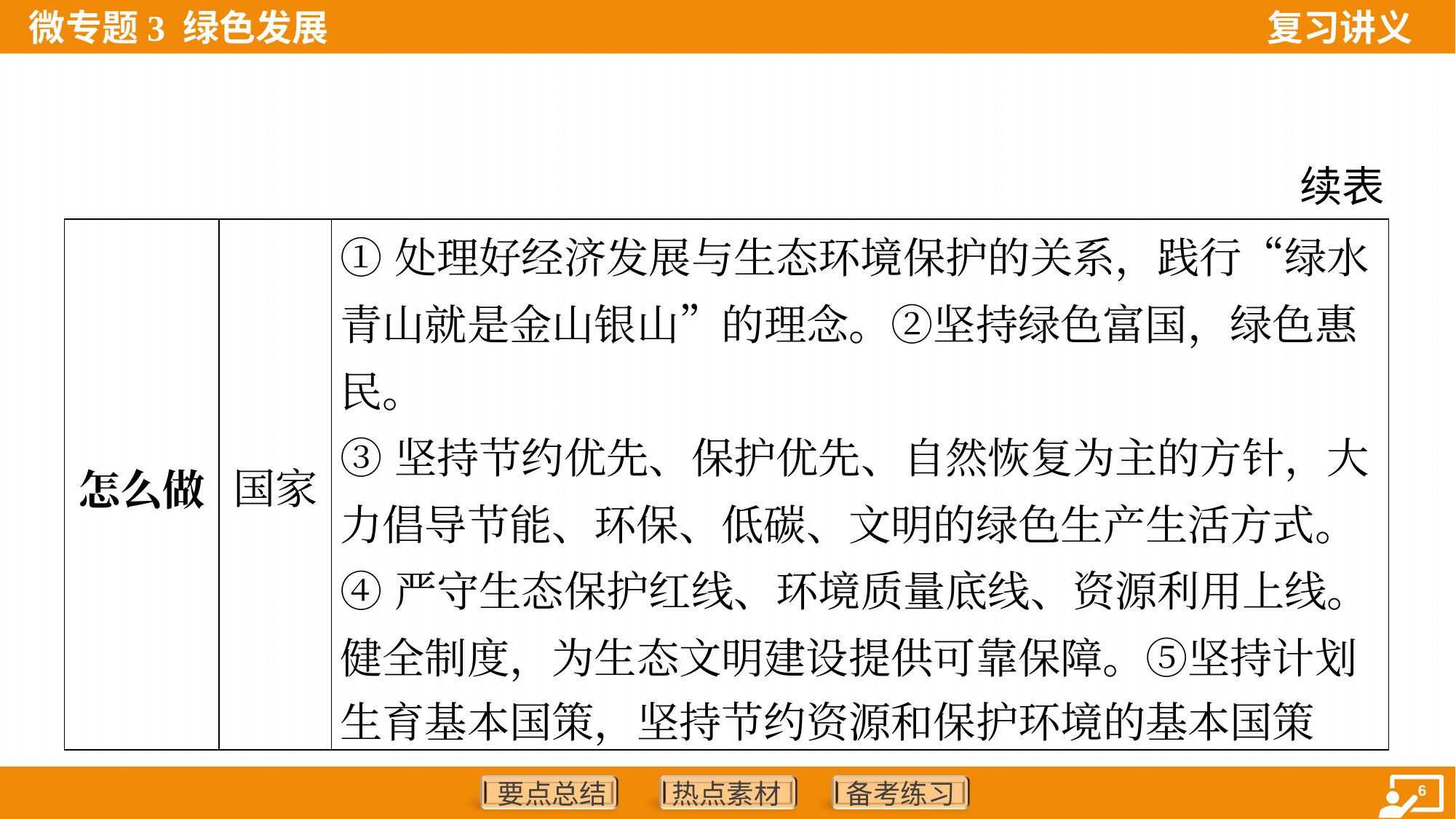

续表
| 怎么做 | 国家 | ①处理好经济发展与生态环境保护的关系，践行“绿水青山就是金山银山”的理念。②坚持绿色富国，绿色惠民。 ③坚持节约优先、保护优先、自然恢复为主的方针，大 力倡导节能、环保、低碳、文明的绿色生产生活方式。 ④严守生态保护红线、环境质量底线、资源利用上线。 健全制度，为生态文明建设提供可靠保障。⑤坚持计划 生育基本国策，坚持节约资源和保护环境的基本国策 |
| --- | --- | --- |